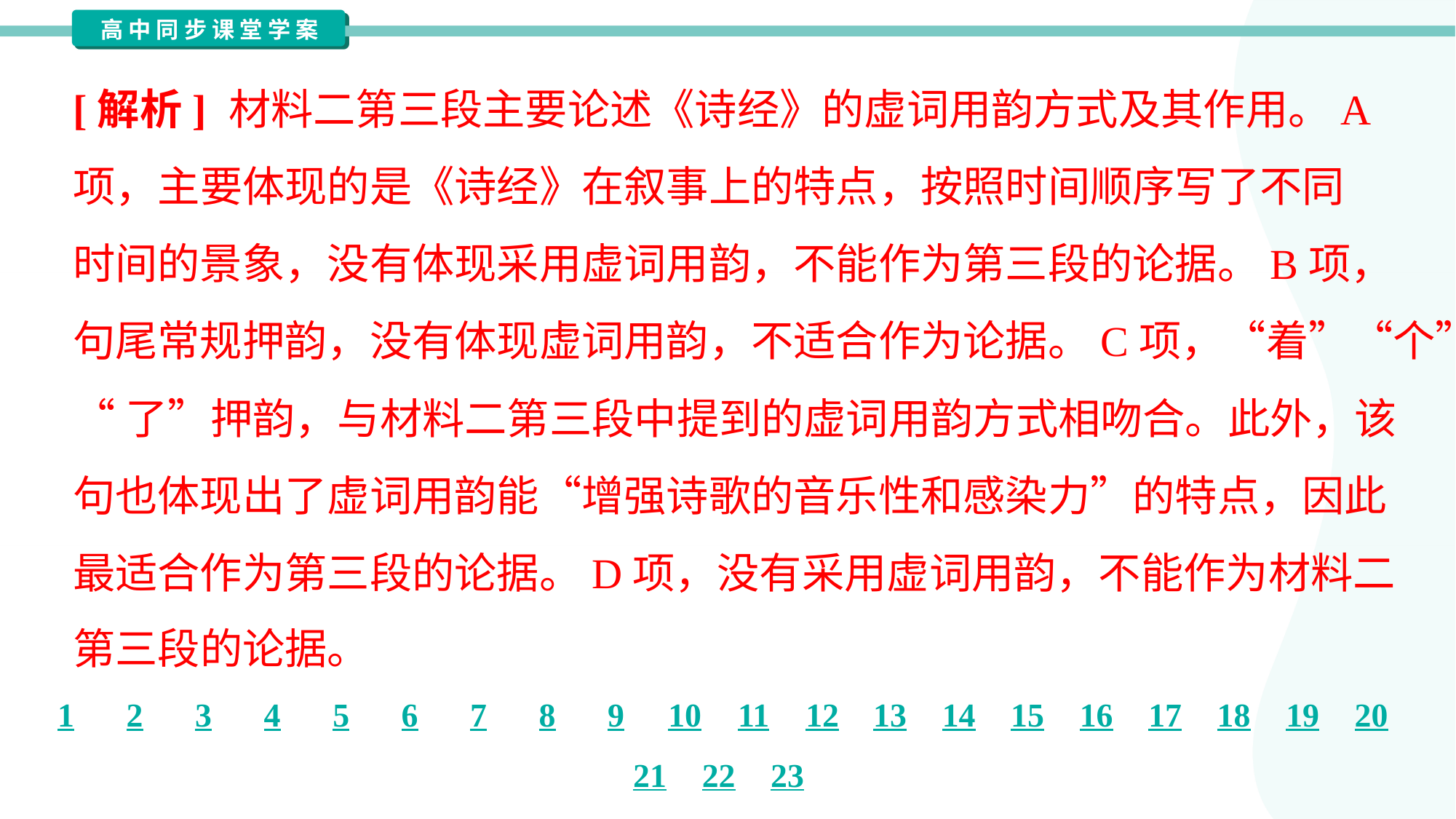

[解析] 材料二第三段主要论述《诗经》的虚词用韵方式及其作用。A
项，主要体现的是《诗经》在叙事上的特点，按照时间顺序写了不同
时间的景象，没有体现采用虚词用韵，不能作为第三段的论据。B项，
句尾常规押韵，没有体现虚词用韵，不适合作为论据。C项，“着”“个”
“了”押韵，与材料二第三段中提到的虚词用韵方式相吻合。此外，该
句也体现出了虚词用韵能“增强诗歌的音乐性和感染力”的特点，因此
最适合作为第三段的论据。D项，没有采用虚词用韵，不能作为材料二
第三段的论据。